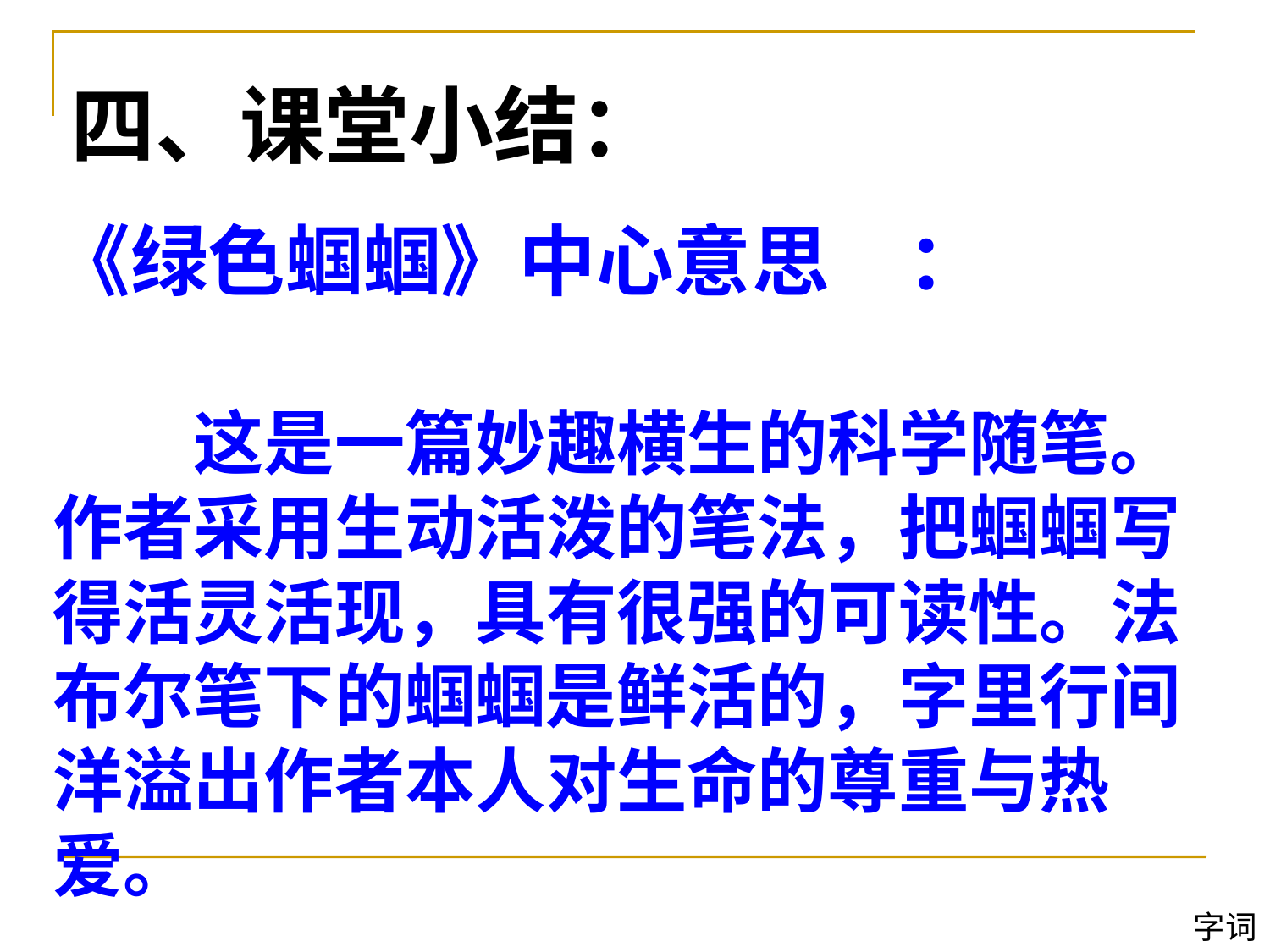

四、课堂小结：
《绿色蝈蝈》中心意思　：

　　这是一篇妙趣横生的科学随笔。作者采用生动活泼的笔法，把蝈蝈写得活灵活现，具有很强的可读性。法布尔笔下的蝈蝈是鲜活的，字里行间洋溢出作者本人对生命的尊重与热爱。
字词